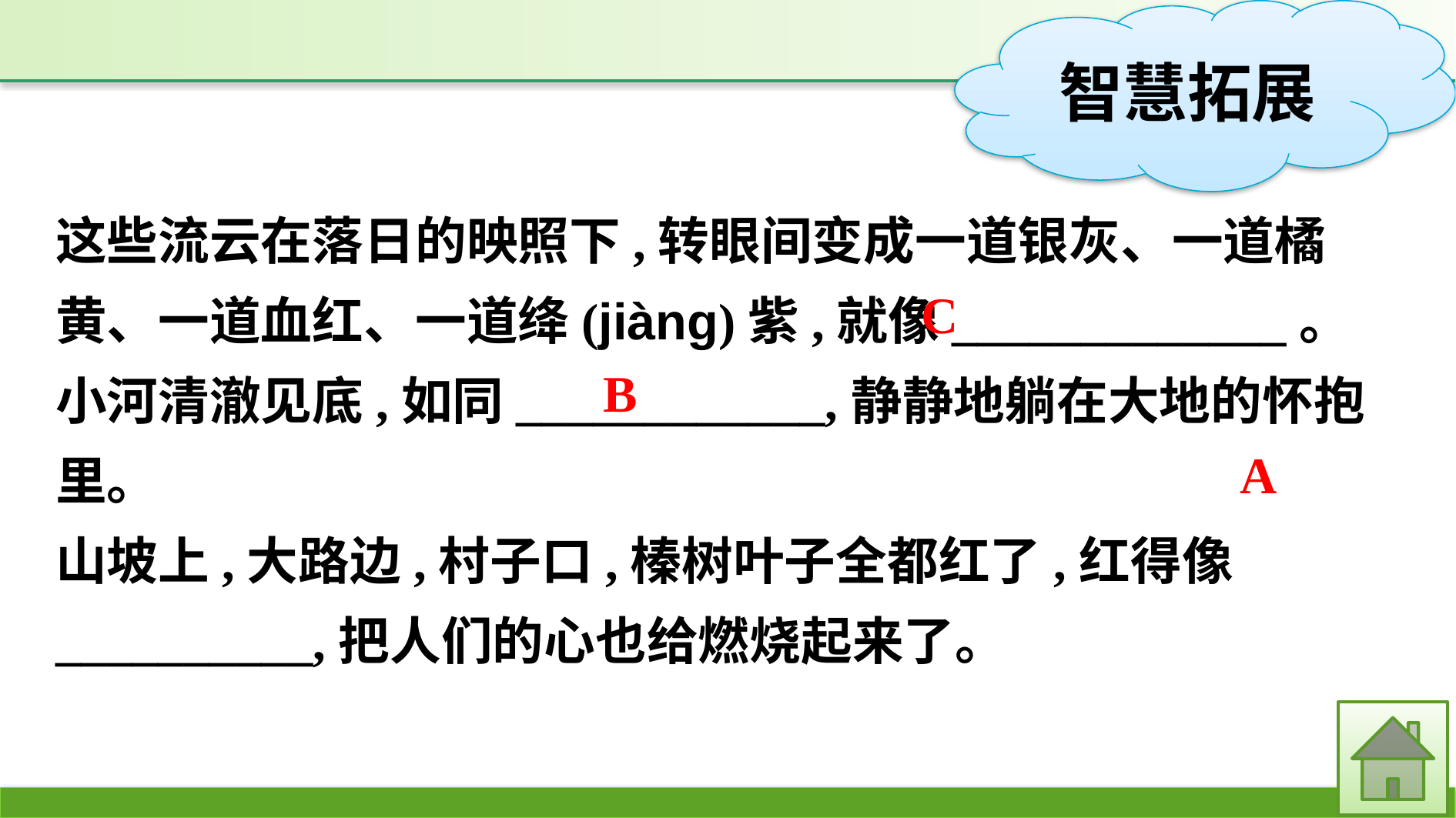

这些流云在落日的映照下,转眼间变成一道银灰、一道橘黄、一道血红、一道绛(jiàng)紫,就像_____________。
小河清澈见底,如同____________,静静地躺在大地的怀抱里。
山坡上,大路边,村子口,榛树叶子全都红了,红得像__________,把人们的心也给燃烧起来了。
C
B
A